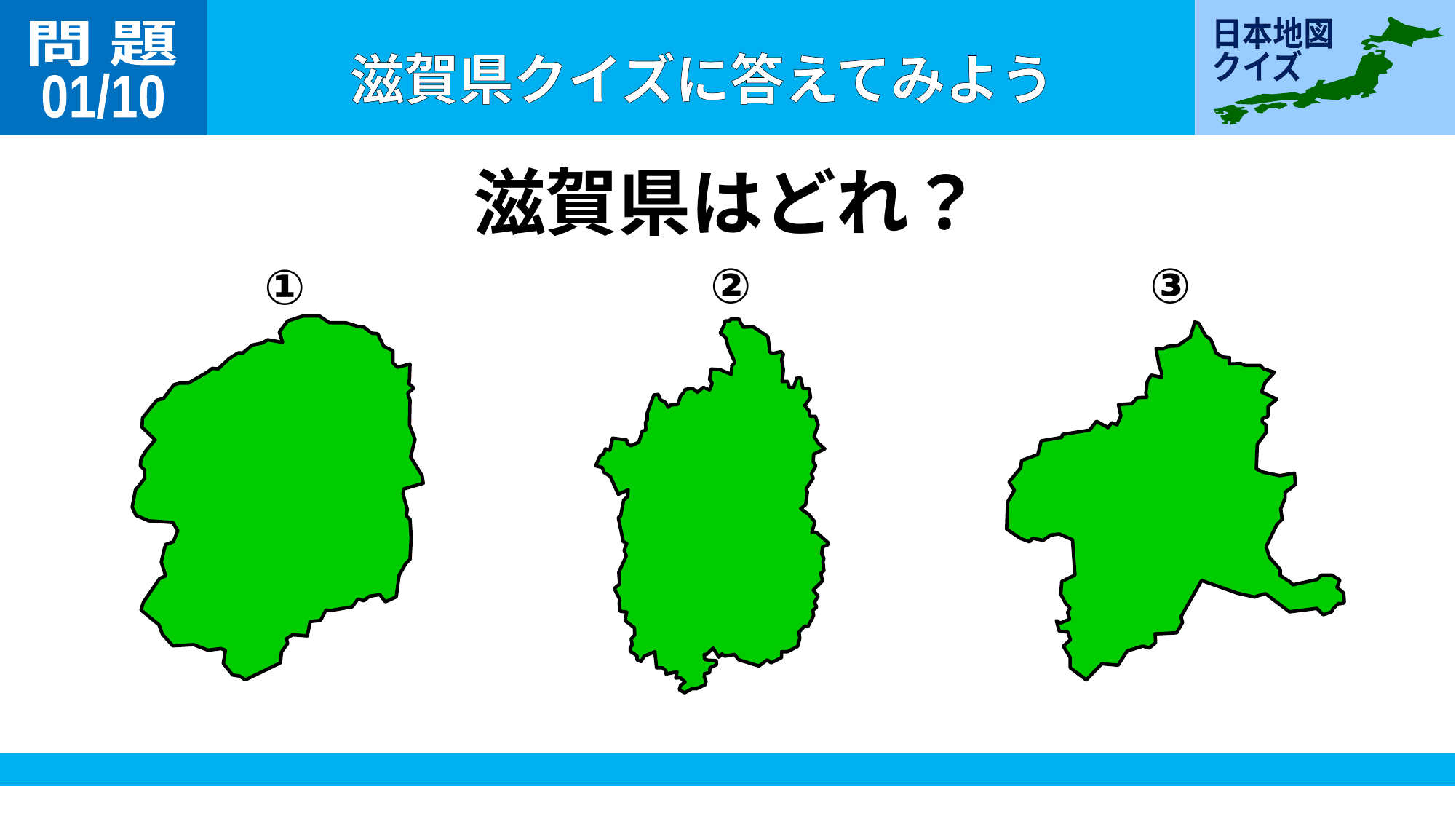

問 題
01/10
滋賀県はどれ？
②
③
①